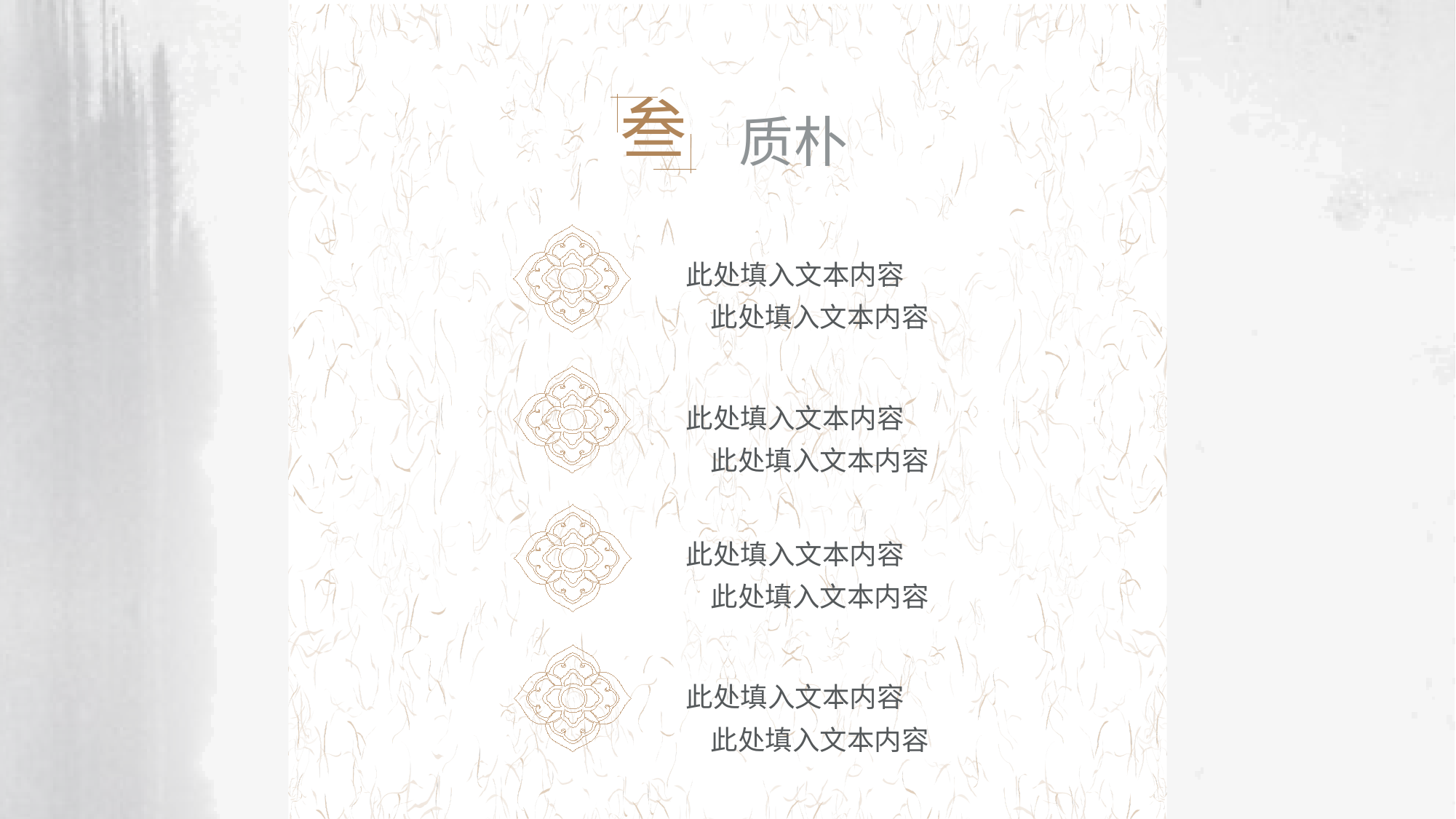

叁
质朴

此处填入文本内容
   此处填入文本内容

此处填入文本内容
   此处填入文本内容

此处填入文本内容
   此处填入文本内容

此处填入文本内容
   此处填入文本内容